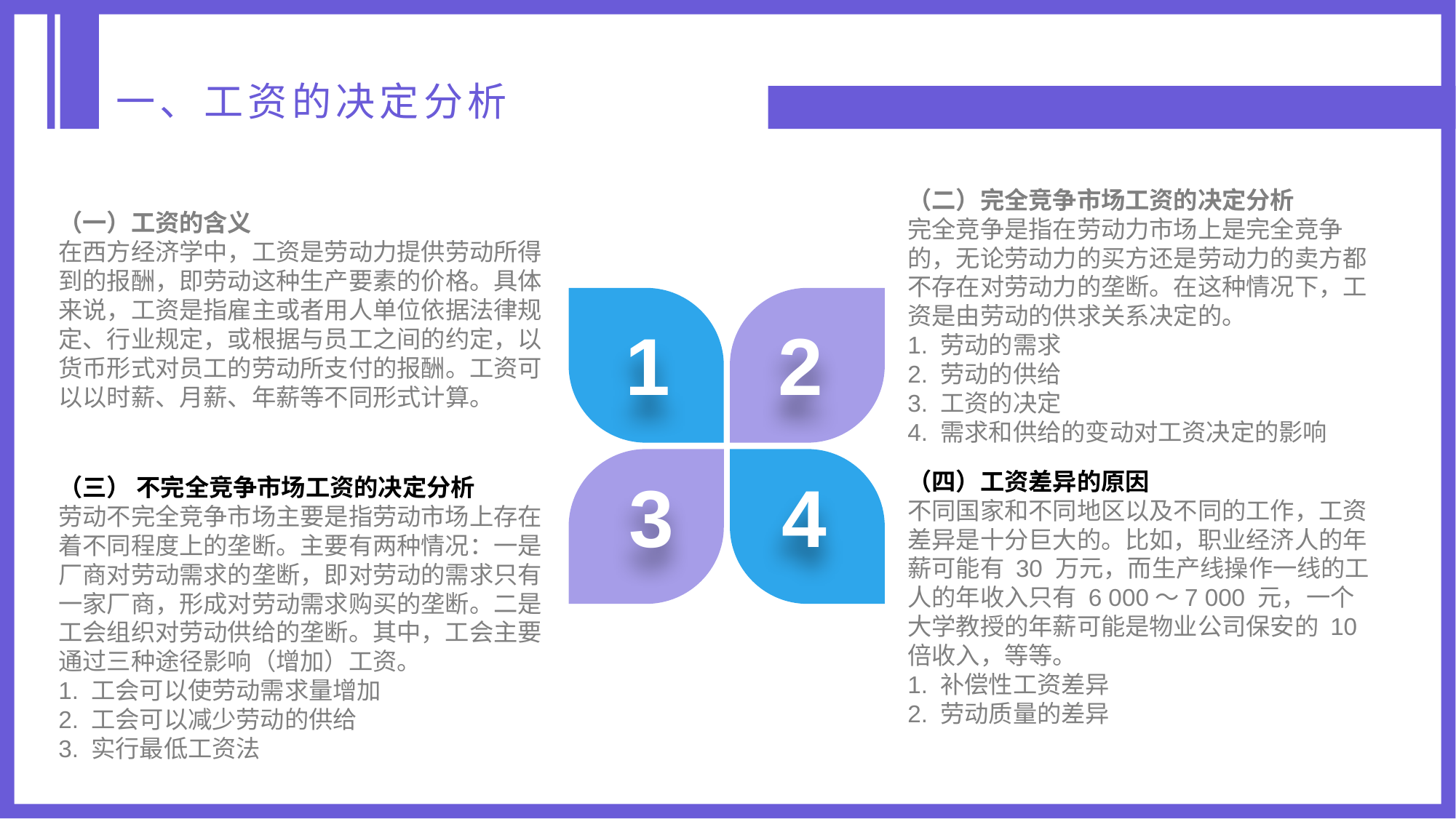

一、工资的决定分析
（二）完全竞争市场工资的决定分析
完全竞争是指在劳动力市场上是完全竞争的，无论劳动力的买方还是劳动力的卖方都不存在对劳动力的垄断。在这种情况下，工资是由劳动的供求关系决定的。
1. 劳动的需求
2. 劳动的供给
3. 工资的决定
4. 需求和供给的变动对工资决定的影响
（一）工资的含义
在西方经济学中，工资是劳动力提供劳动所得到的报酬，即劳动这种生产要素的价格。具体来说，工资是指雇主或者用人单位依据法律规定、行业规定，或根据与员工之间的约定，以货币形式对员工的劳动所支付的报酬。工资可以以时薪、月薪、年薪等不同形式计算。

1
2

3
4
（四）工资差异的原因
不同国家和不同地区以及不同的工作，工资差异是十分巨大的。比如，职业经济人的年薪可能有 30 万元，而生产线操作一线的工人的年收入只有 6 000～7 000 元，一个大学教授的年薪可能是物业公司保安的 10 倍收入，等等。
1. 补偿性工资差异
2. 劳动质量的差异
（三） 不完全竞争市场工资的决定分析
劳动不完全竞争市场主要是指劳动市场上存在着不同程度上的垄断。主要有两种情况：一是厂商对劳动需求的垄断，即对劳动的需求只有一家厂商，形成对劳动需求购买的垄断。二是工会组织对劳动供给的垄断。其中，工会主要通过三种途径影响（增加）工资。
1. 工会可以使劳动需求量增加
2. 工会可以减少劳动的供给
3. 实行最低工资法